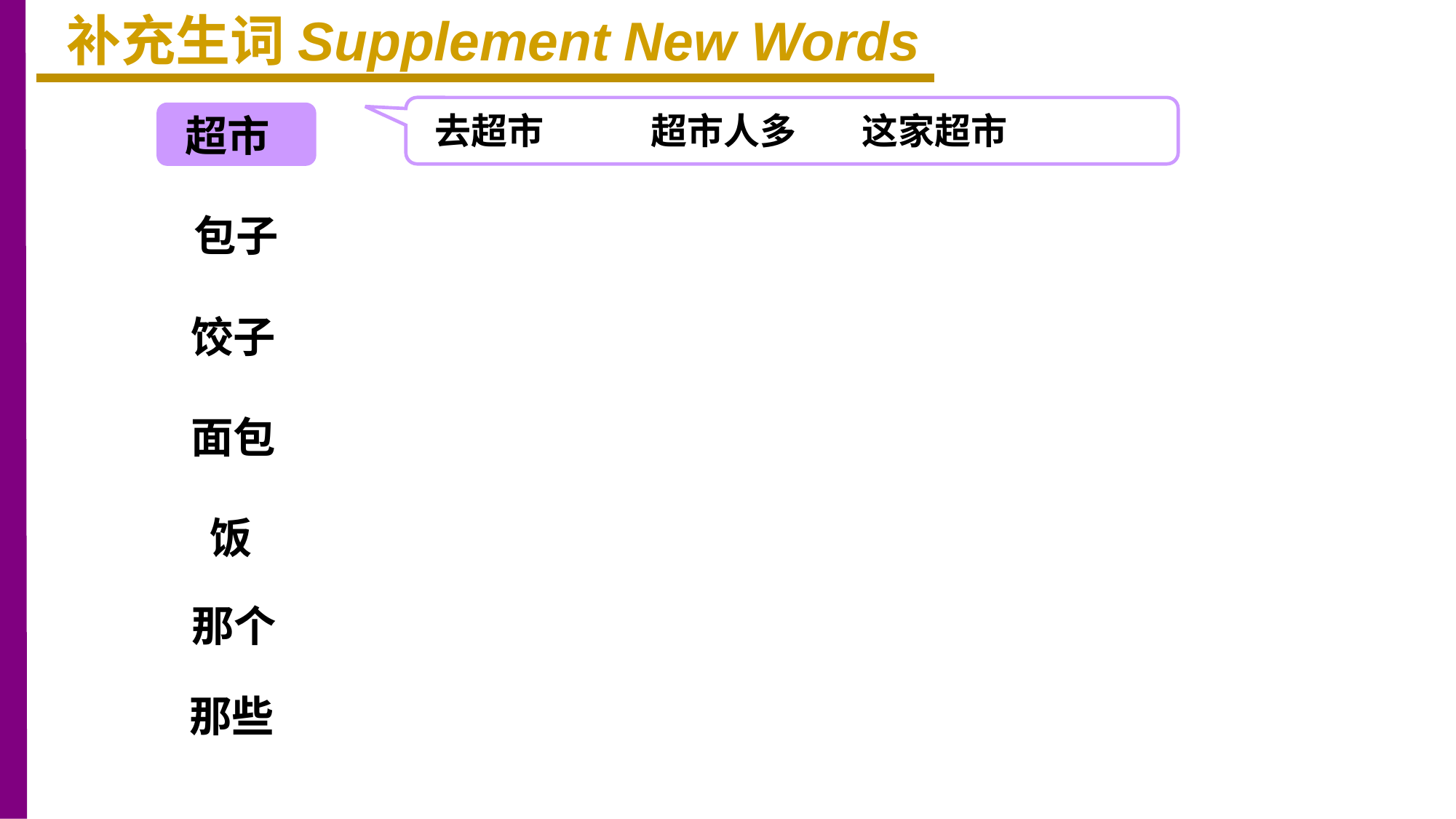

补充生词Supplement New Words

去超市             超市人多        这家超市
超市
包子
饺子
面包
饭
那个
那些